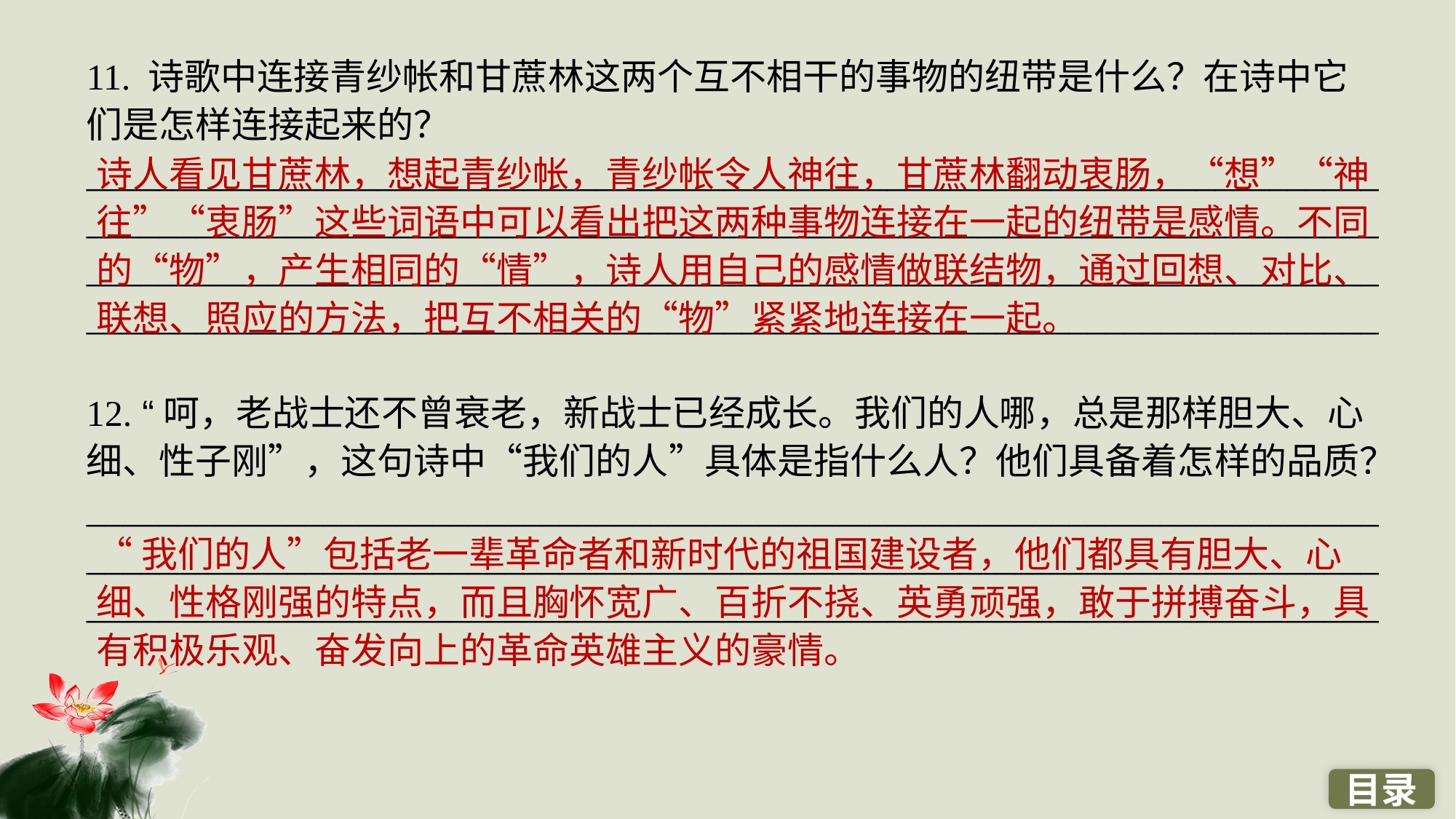

11. 诗歌中连接青纱帐和甘蔗林这两个互不相干的事物的纽带是什么？在诗中它们是怎样连接起来的？____________________________________________________________________________________________________________________________________________________________________________________________________________________________________________________________________________________________

12. “呵，老战士还不曾衰老，新战士已经成长。我们的人哪，总是那样胆大、心细、性子刚”，这句诗中“我们的人”具体是指什么人？他们具备着怎样的品质？
_____________________________________________________________________________________________________________________________________________________________________________________________________________________
诗人看见甘蔗林，想起青纱帐，青纱帐令人神往，甘蔗林翻动衷肠，“想”“神
往”“衷肠”这些词语中可以看出把这两种事物连接在一起的纽带是感情。不同的“物”，产生相同的“情”，诗人用自己的感情做联结物，通过回想、对比、联想、照应的方法，把互不相关的“物”紧紧地连接在一起。
“我们的人”包括老一辈革命者和新时代的祖国建设者，他们都具有胆大、心细、性格刚强的特点，而且胸怀宽广、百折不挠、英勇顽强，敢于拼搏奋斗，具有积极乐观、奋发向上的革命英雄主义的豪情。